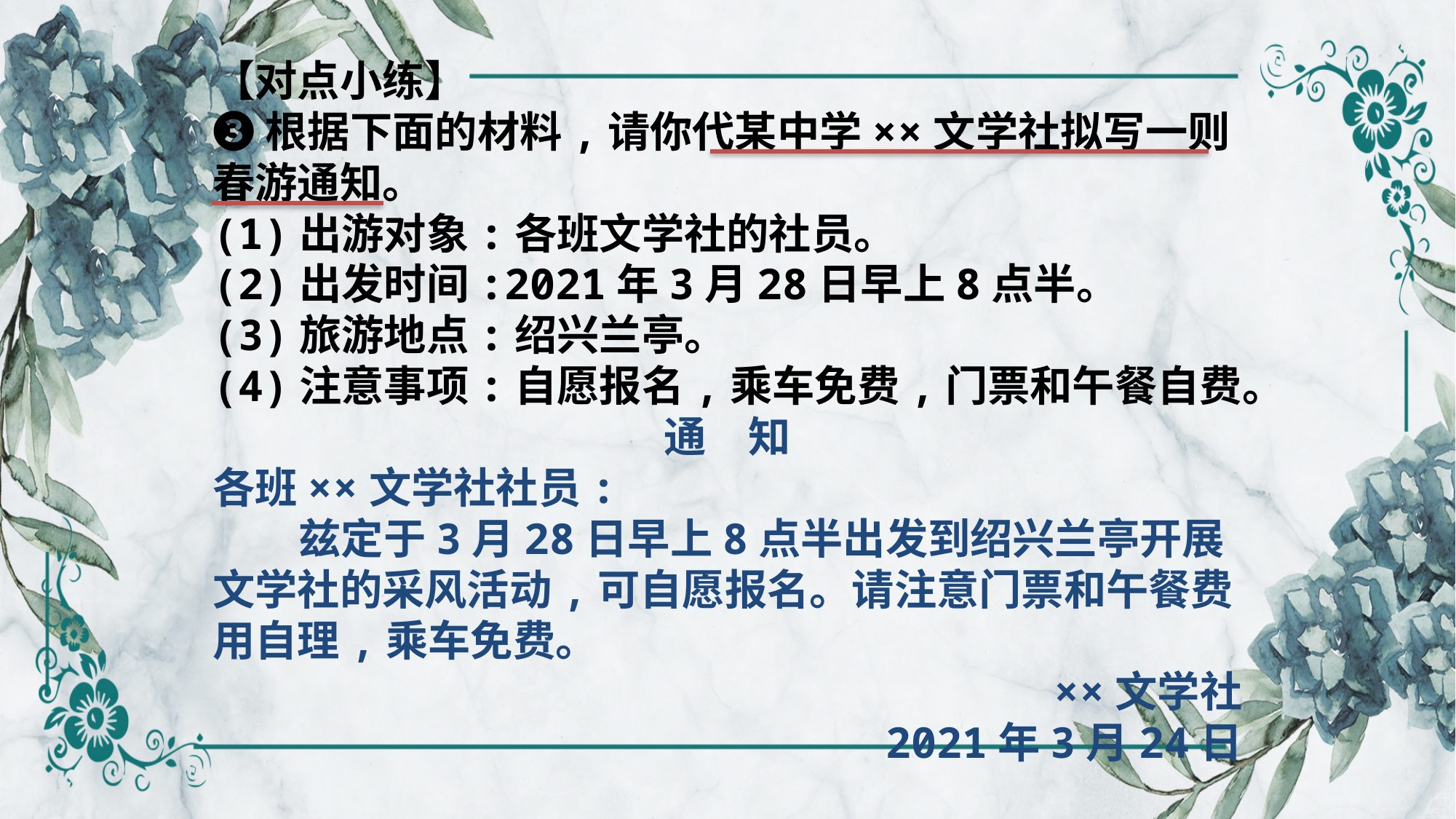

【对点小练】
❸根据下面的材料,请你代某中学××文学社拟写一则春游通知。
(1)出游对象:各班文学社的社员。
(2)出发时间:2021年3月28日早上8点半。
(3)旅游地点:绍兴兰亭。
(4)注意事项:自愿报名,乘车免费,门票和午餐自费。
通　知
各班××文学社社员:
兹定于3月28日早上8点半出发到绍兴兰亭开展文学社的采风活动,可自愿报名。请注意门票和午餐费用自理,乘车免费。
××文学社
2021年3月24日